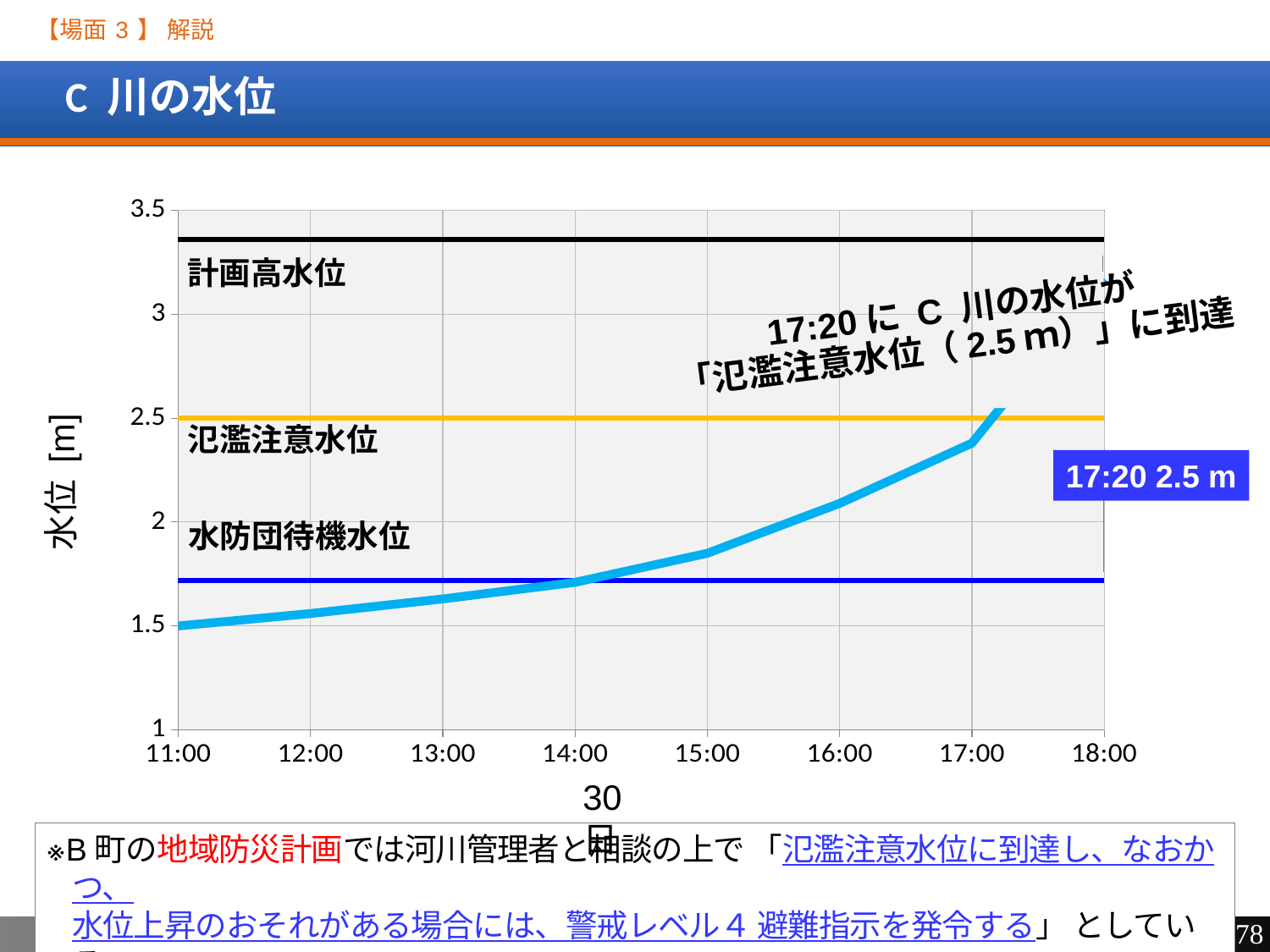

17:20に C 川の水位が「氾濫注意水位（2.5ｍ）」に到達
した。

　【場面 3 】 解説

[unsupported chart]

堤防高
# C 川の水位
氾濫危険水位
避難判断水位

[unsupported chart]

計画高水位

氾濫注意水位
水位 [m]
水防団待機水位
30日
氾濫注意水位

水位 [m]
17:20に C 川の水位が
「氾濫注意水位（2.5ｍ）」に到達
17:20 氾濫注意水位を超過
水位のレベル３と４を削除
水防団待機水位

14:10 水防団待機水位を超過
17:20 2.5 m
マニュアルの「一定の水位」を
「氾濫注意水位」に書き換えたほうが良い？
※B町の地域防災計画では河川管理者と相談の上で 「氾濫注意水位に到達し、なおかつ、
水位上昇のおそれがある場合には、警戒レベル４ 避難指示を発令する」 としている。
78